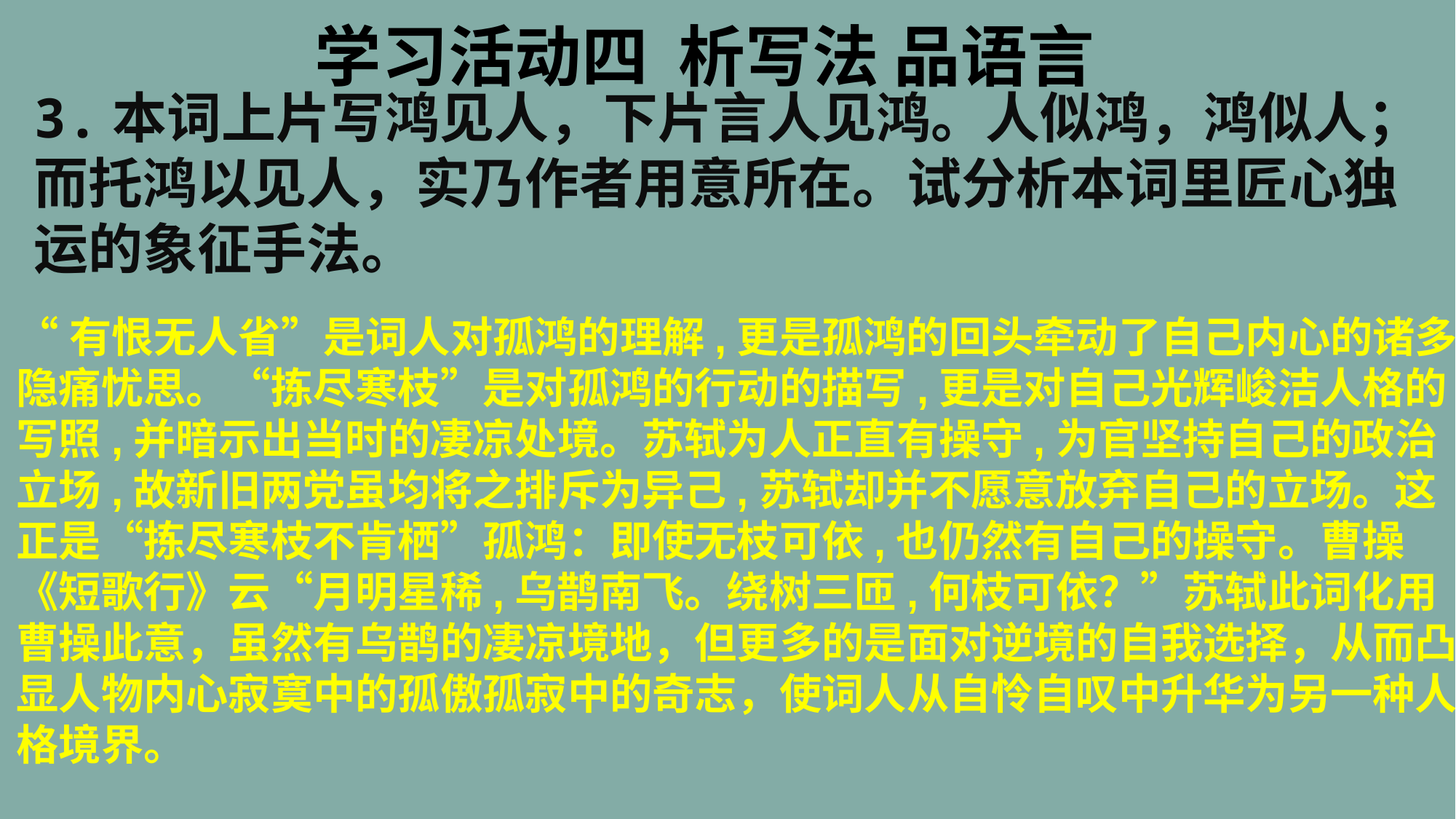

学习活动四  析写法 品语言

3.本词上片写鸿见人，下片言人见鸿。人似鸿，鸿似人；而托鸿以见人，实乃作者用意所在。试分析本词里匠心独运的象征手法。
“有恨无人省”是词人对孤鸿的理解,更是孤鸿的回头牵动了自己内心的诸多隐痛忧思。“拣尽寒枝”是对孤鸿的行动的描写,更是对自己光辉峻洁人格的写照,并暗示出当时的凄凉处境。苏轼为人正直有操守,为官坚持自己的政治立场,故新旧两党虽均将之排斥为异己,苏轼却并不愿意放弃自己的立场。这正是“拣尽寒枝不肯栖”孤鸿：即使无枝可依,也仍然有自己的操守。曹操《短歌行》云“月明星稀,乌鹊南飞。绕树三匝,何枝可依？”苏轼此词化用曹操此意，虽然有乌鹊的凄凉境地，但更多的是面对逆境的自我选择，从而凸显人物内心寂寞中的孤傲孤寂中的奇志，使词人从自怜自叹中升华为另一种人格境界。